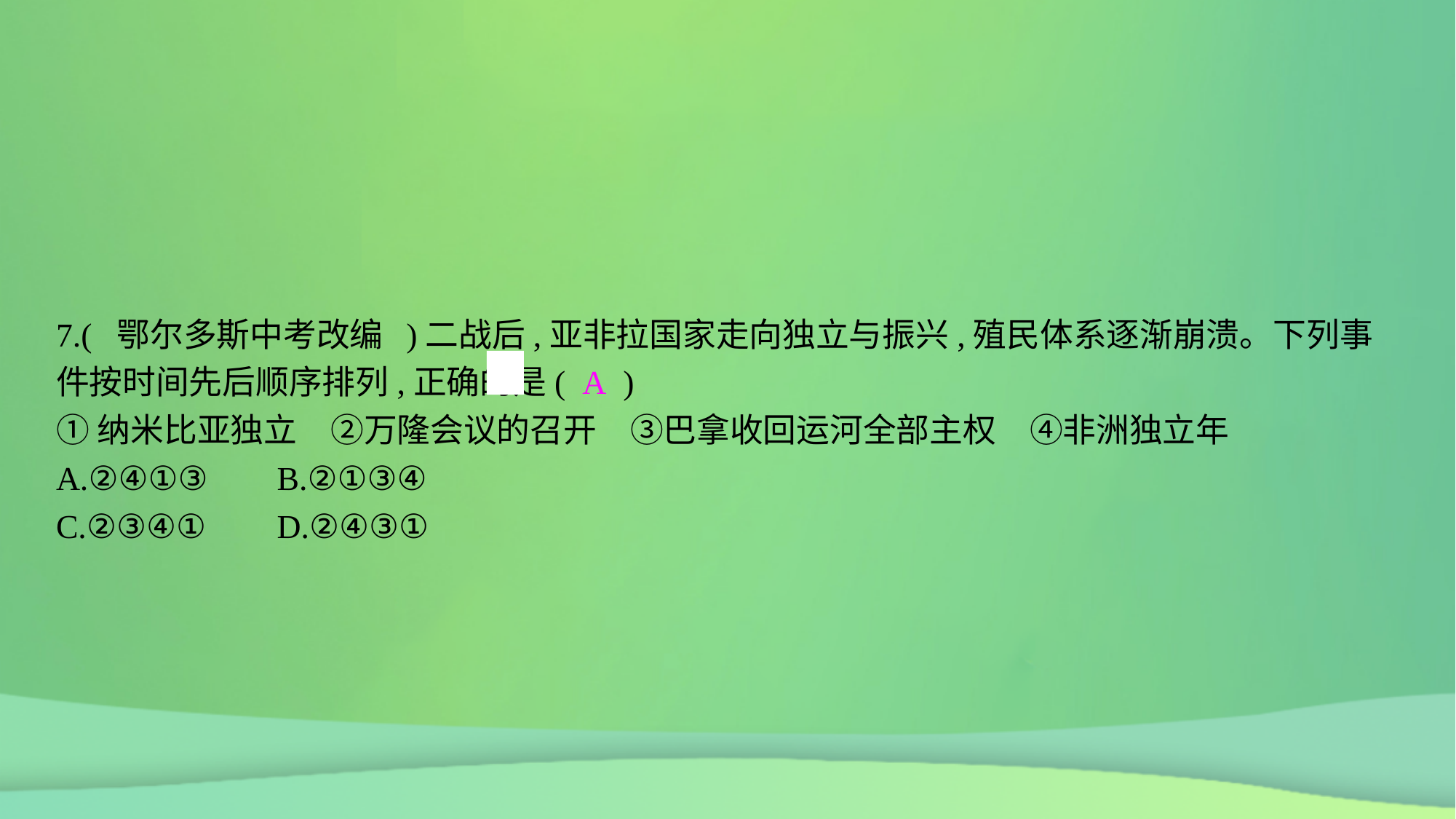

7.(  鄂尔多斯中考改编  )二战后,亚非拉国家走向独立与振兴,殖民体系逐渐崩溃。下列事件按时间先后顺序排列,正确的是(  A  )
①纳米比亚独立　②万隆会议的召开　③巴拿收回运河全部主权　④非洲独立年
A.②④①③	B.②①③④
C.②③④①	D.②④③①